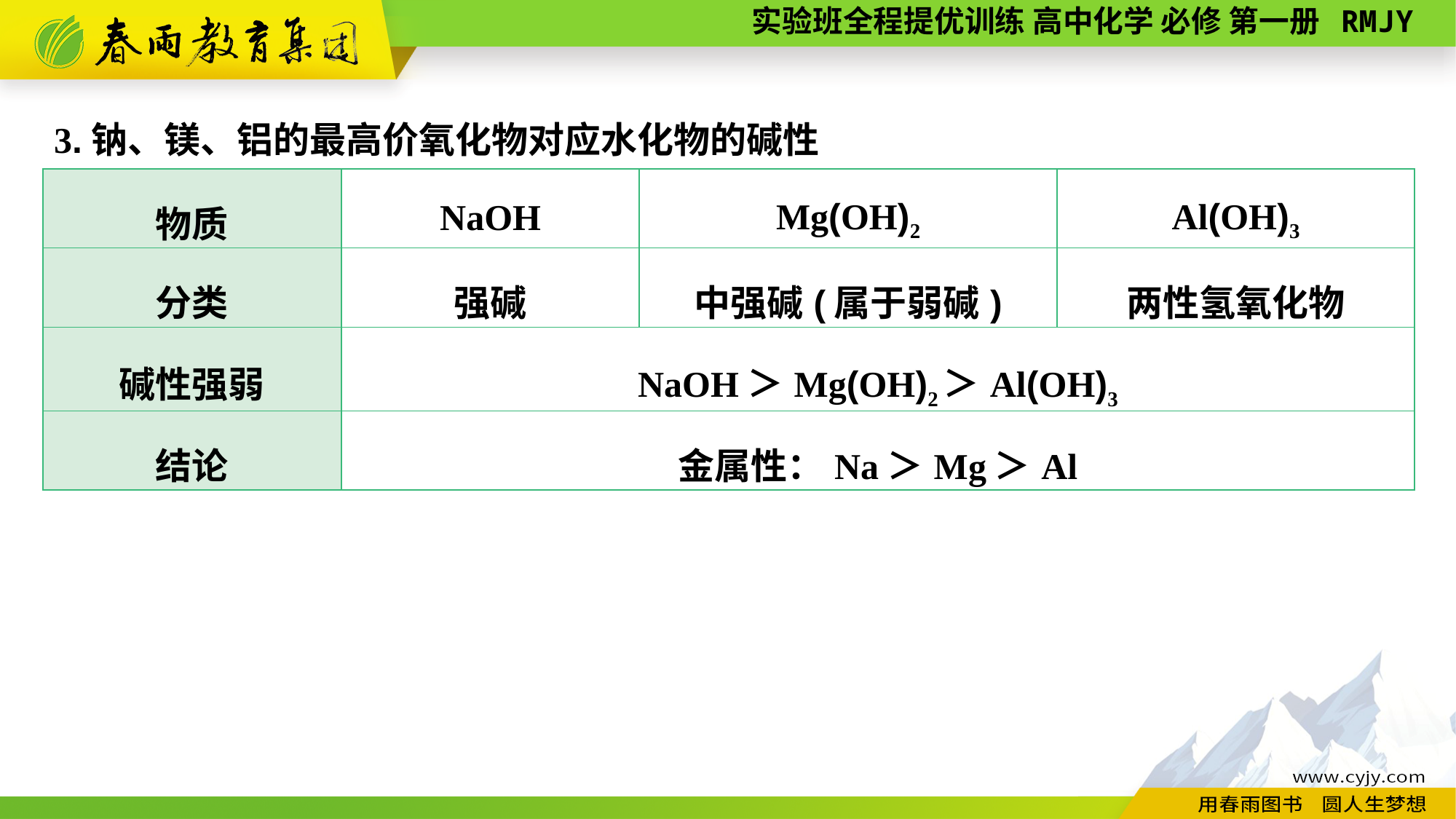

3.钠、镁、铝的最高价氧化物对应水化物的碱性
| 物质 | NaOH | Mg(OH)2 | Al(OH)3 |
| --- | --- | --- | --- |
| 分类 | 强碱 | 中强碱(属于弱碱) | 两性氢氧化物 |
| 碱性强弱 | NaOH＞Mg(OH)2＞Al(OH)3 |  |  |
| 结论 | 金属性：Na＞Mg＞Al |  |  |